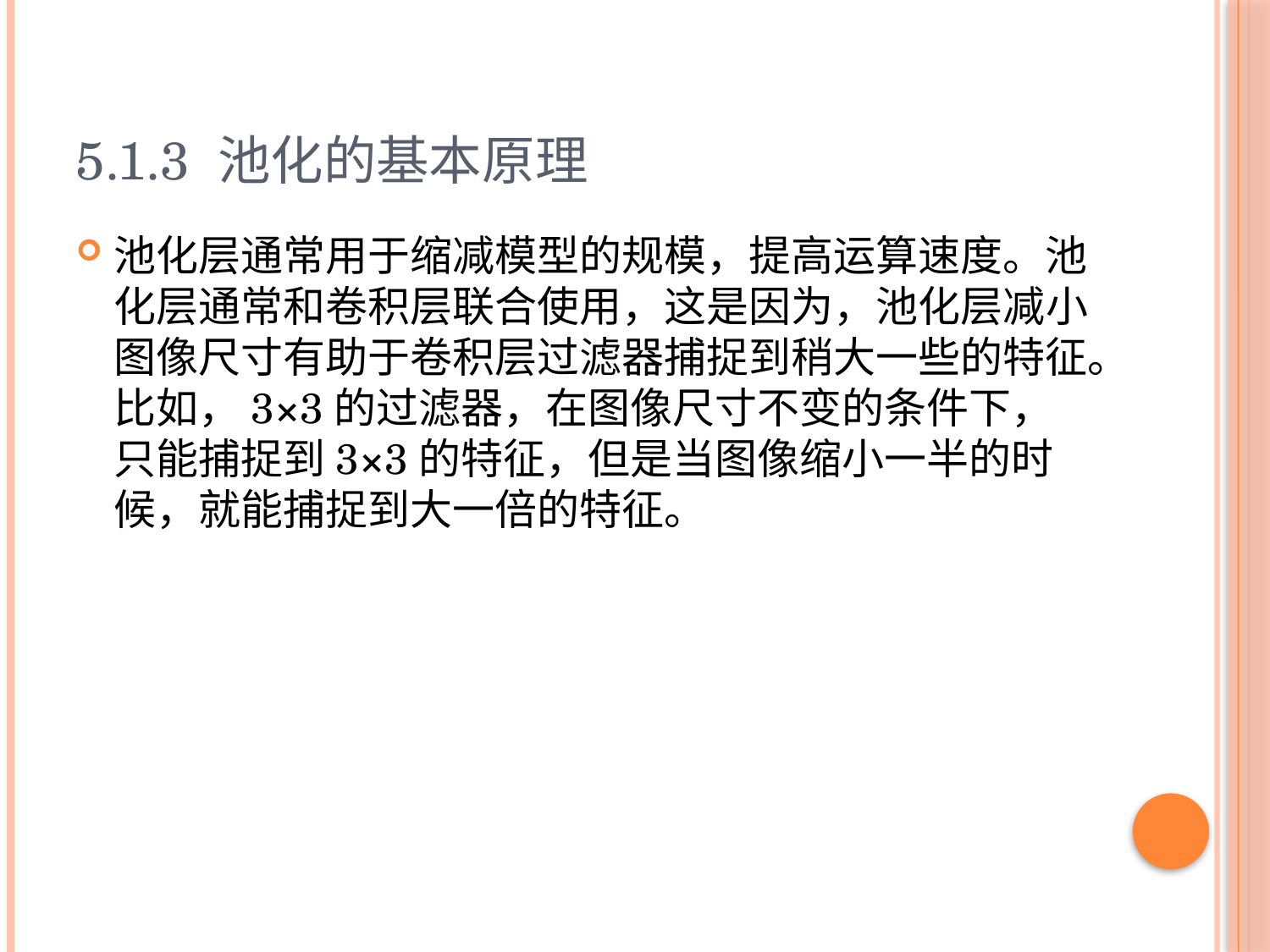

# 5.1.3 池化的基本原理
池化层通常用于缩减模型的规模，提高运算速度。池化层通常和卷积层联合使用，这是因为，池化层减小图像尺寸有助于卷积层过滤器捕捉到稍大一些的特征。比如，3×3的过滤器，在图像尺寸不变的条件下，只能捕捉到3×3的特征，但是当图像缩小一半的时候，就能捕捉到大一倍的特征。